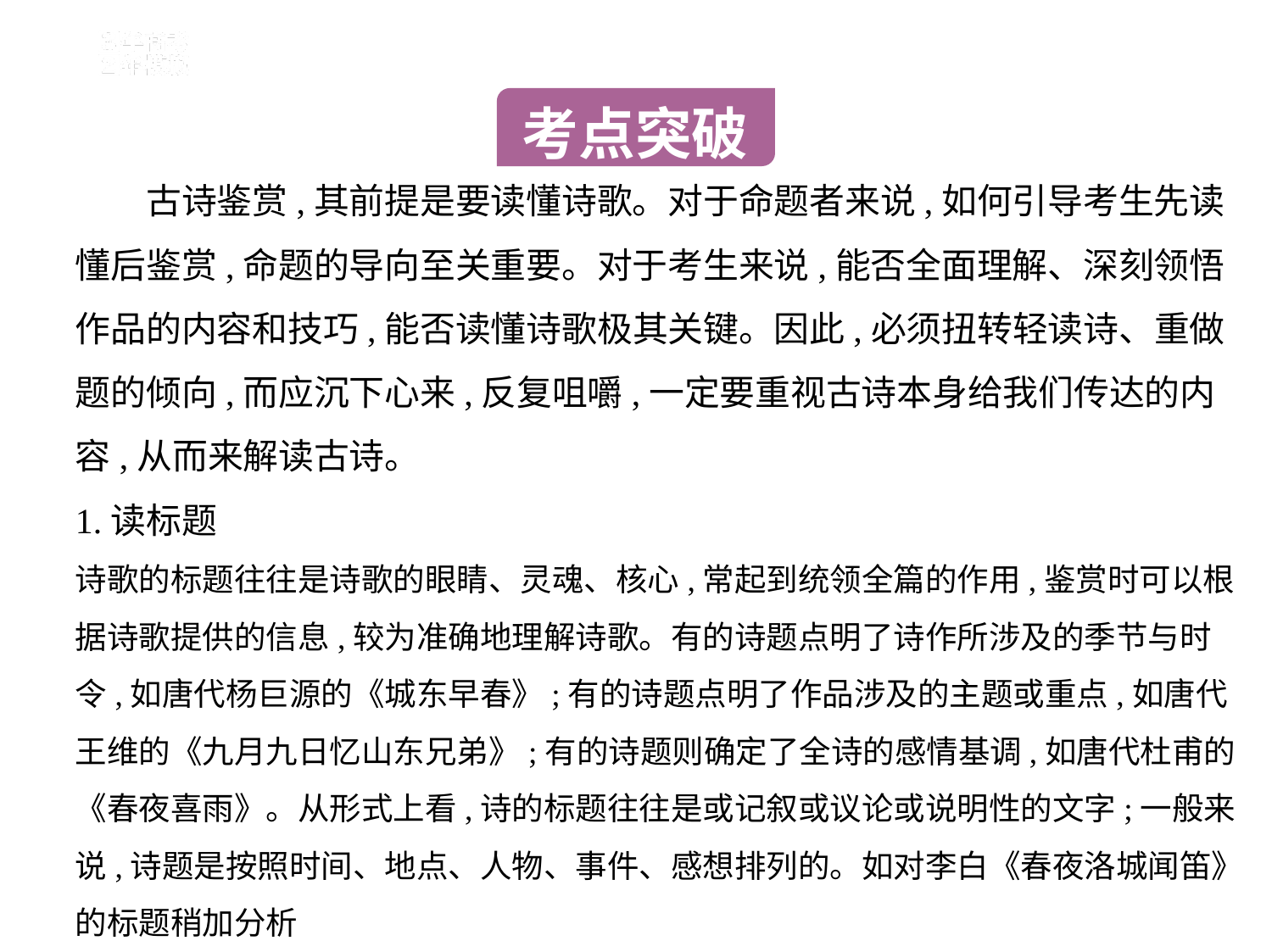

考点突破
　　古诗鉴赏,其前提是要读懂诗歌。对于命题者来说,如何引导考生先读
懂后鉴赏,命题的导向至关重要。对于考生来说,能否全面理解、深刻领悟
作品的内容和技巧,能否读懂诗歌极其关键。因此,必须扭转轻读诗、重做
题的倾向,而应沉下心来,反复咀嚼,一定要重视古诗本身给我们传达的内
容,从而来解读古诗。
1.读标题
诗歌的标题往往是诗歌的眼睛、灵魂、核心,常起到统领全篇的作用,鉴赏时可以根据诗歌提供的信息,较为准确地理解诗歌。有的诗题点明了诗作所涉及的季节与时令,如唐代杨巨源的《城东早春》;有的诗题点明了作品涉及的主题或重点,如唐代王维的《九月九日忆山东兄弟》;有的诗题则确定了全诗的感情基调,如唐代杜甫的《春夜喜雨》。从形式上看,诗的标题往往是或记叙或议论或说明性的文字;一般来说,诗题是按照时间、地点、人物、事件、感想排列的。如对李白《春夜洛城闻笛》的标题稍加分析
即可知道:时间是“春夜”,地点是“洛城”,事件是“闻笛”。